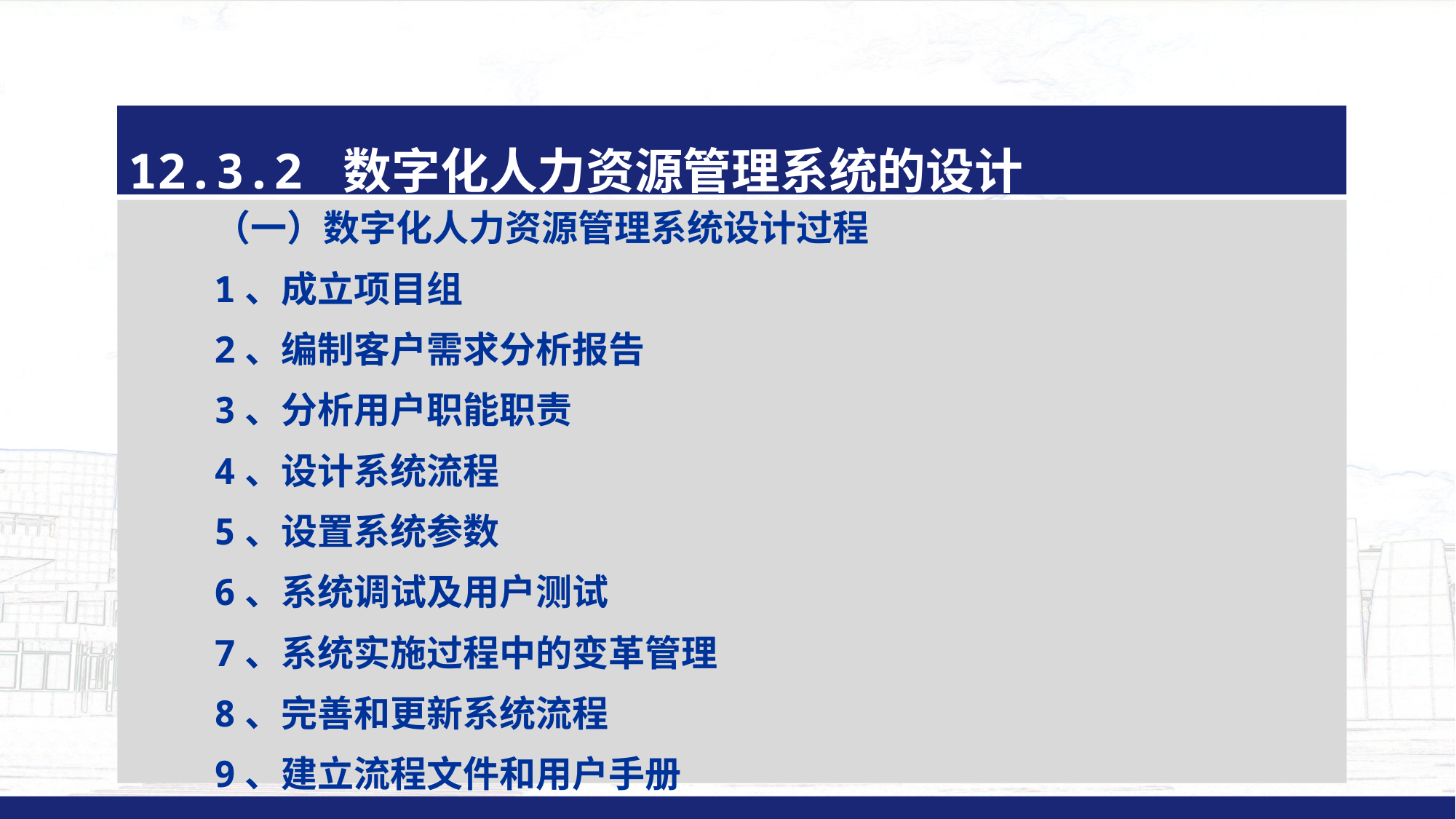

#
12.3.2 数字化人力资源管理系统的设计

（一）数字化人力资源管理系统设计过程
1、成立项目组
2、编制客户需求分析报告
3、分析用户职能职责
4、设计系统流程
5、设置系统参数
6、系统调试及用户测试
7、系统实施过程中的变革管理
8、完善和更新系统流程
9、建立流程文件和用户手册